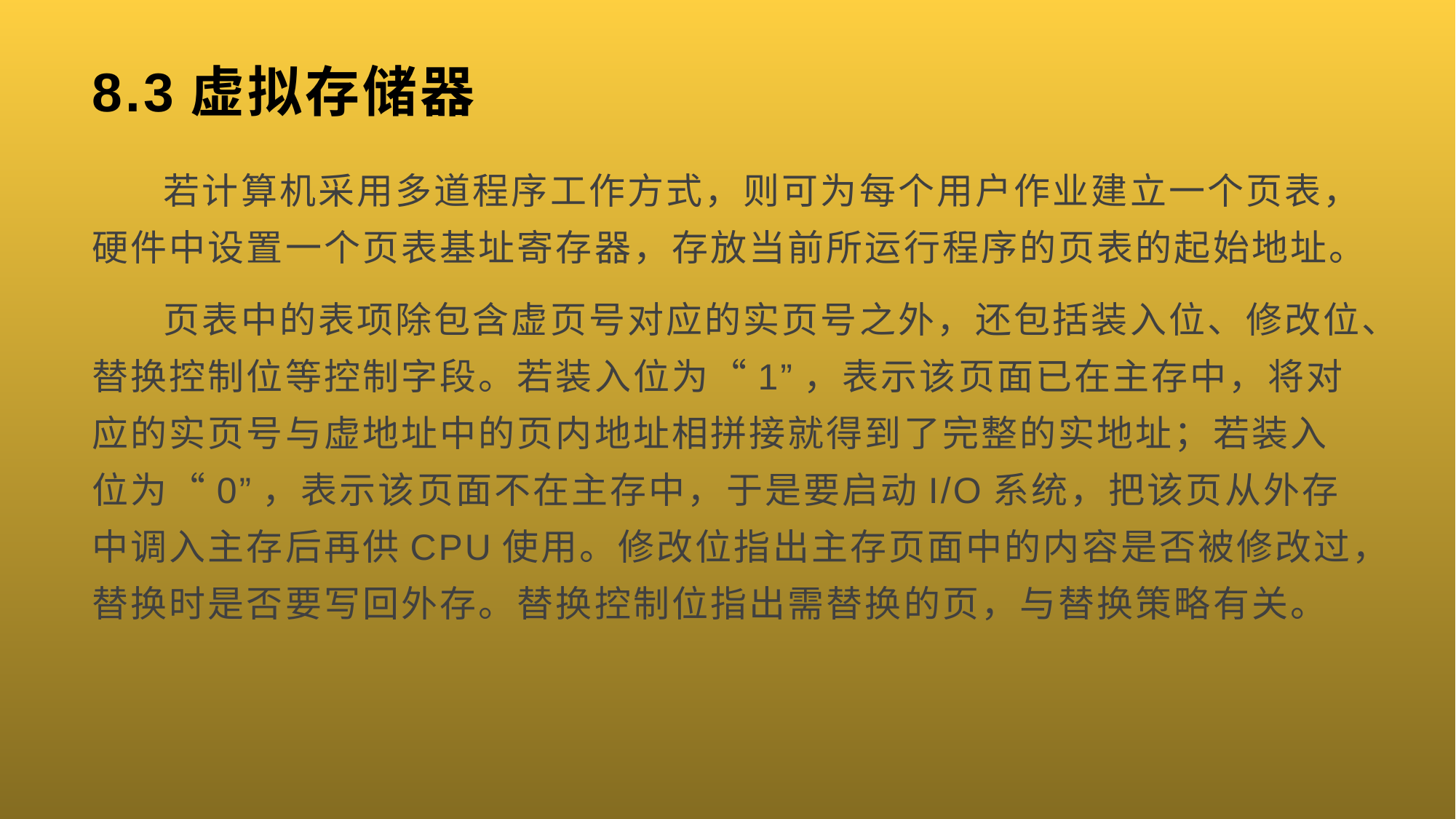

# 8.3虚拟存储器
      若计算机采用多道程序工作方式，则可为每个用户作业建立一个页表，硬件中设置一个页表基址寄存器，存放当前所运行程序的页表的起始地址。
      页表中的表项除包含虚页号对应的实页号之外，还包括装入位、修改位、替换控制位等控制字段。若装入位为“1”，表示该页面已在主存中，将对应的实页号与虚地址中的页内地址相拼接就得到了完整的实地址；若装入位为“0”，表示该页面不在主存中，于是要启动I/O系统，把该页从外存中调入主存后再供CPU使用。修改位指出主存页面中的内容是否被修改过，替换时是否要写回外存。替换控制位指出需替换的页，与替换策略有关。